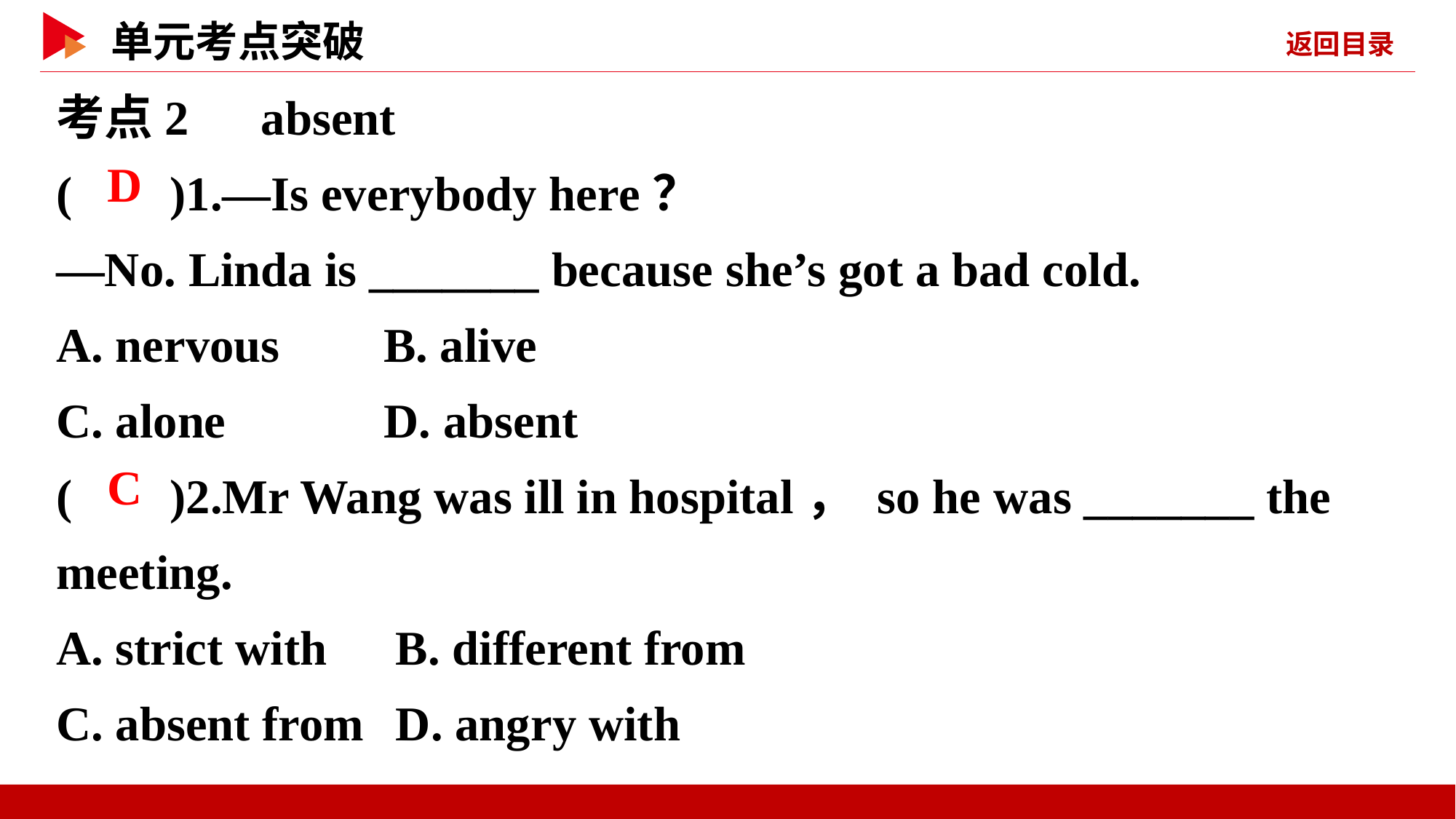

考点2　absent
(        )1.—Is everybody here？
—No. Linda is _______ because she’s got a bad cold.
A. nervous	B. alive
C. alone	         D. absent
(        )2.Mr Wang was ill in hospital， so he was _______ the meeting.
A. strict with	 B. different from
C. absent from	 D. angry with
   D
   C